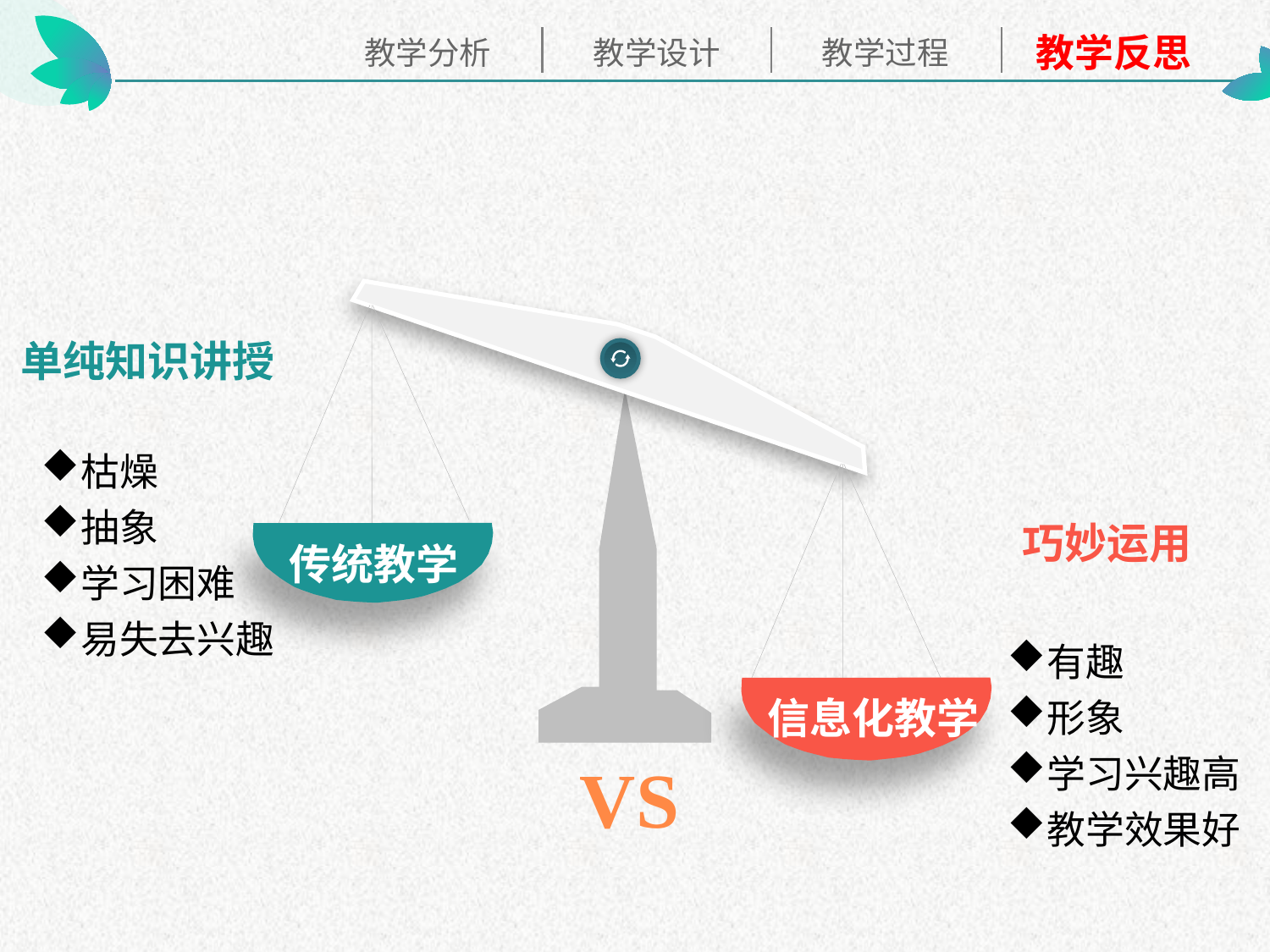

传统教学

信息化教学
单纯知识讲授

枯燥
抽象
学习困难
易失去兴趣
巧妙运用
有趣
形象
学习兴趣高
教学效果好
VS